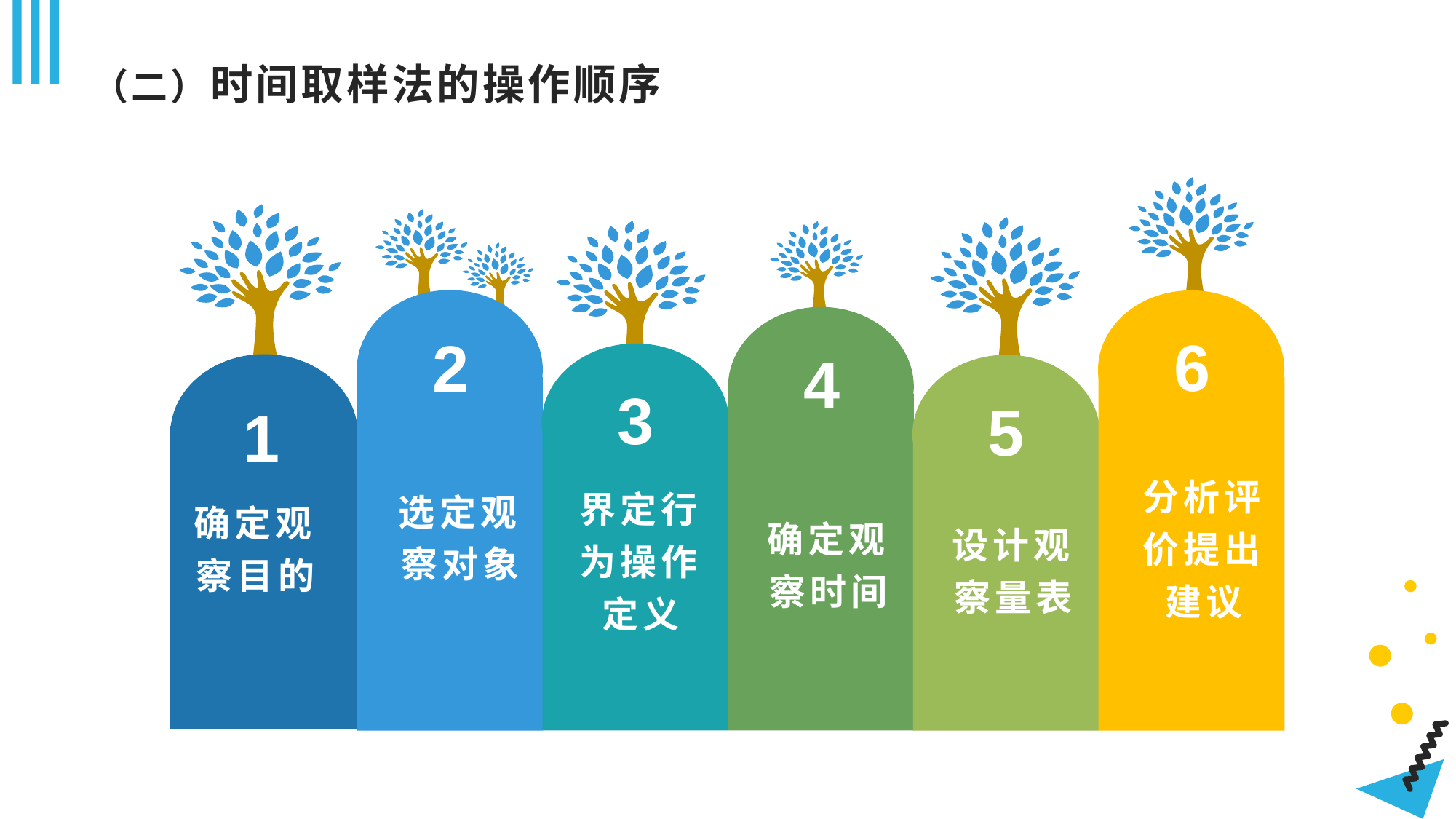

# （二）时间取样法的操作顺序

6

2

4

3

5

1

分析评价提出建议
选定观察对象
界定行为操作定义
确定观察目的
确定观察时间
设计观察量表